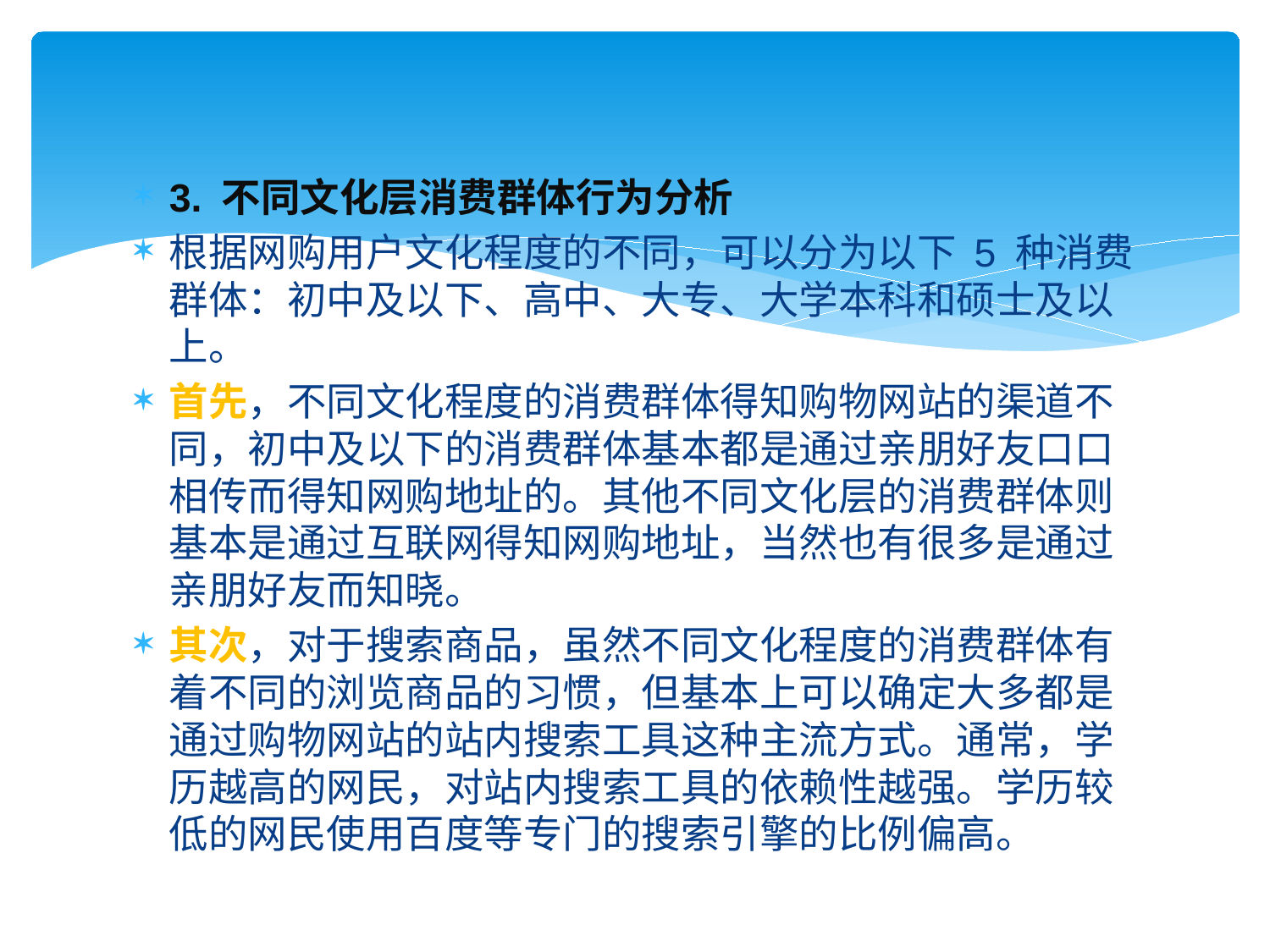

3. 不同文化层消费群体行为分析
根据网购用户文化程度的不同，可以分为以下 5 种消费群体：初中及以下、高中、大专、大学本科和硕士及以上。
首先，不同文化程度的消费群体得知购物网站的渠道不同，初中及以下的消费群体基本都是通过亲朋好友口口相传而得知网购地址的。其他不同文化层的消费群体则基本是通过互联网得知网购地址，当然也有很多是通过亲朋好友而知晓。
其次，对于搜索商品，虽然不同文化程度的消费群体有着不同的浏览商品的习惯，但基本上可以确定大多都是通过购物网站的站内搜索工具这种主流方式。通常，学历越高的网民，对站内搜索工具的依赖性越强。学历较低的网民使用百度等专门的搜索引擎的比例偏高。